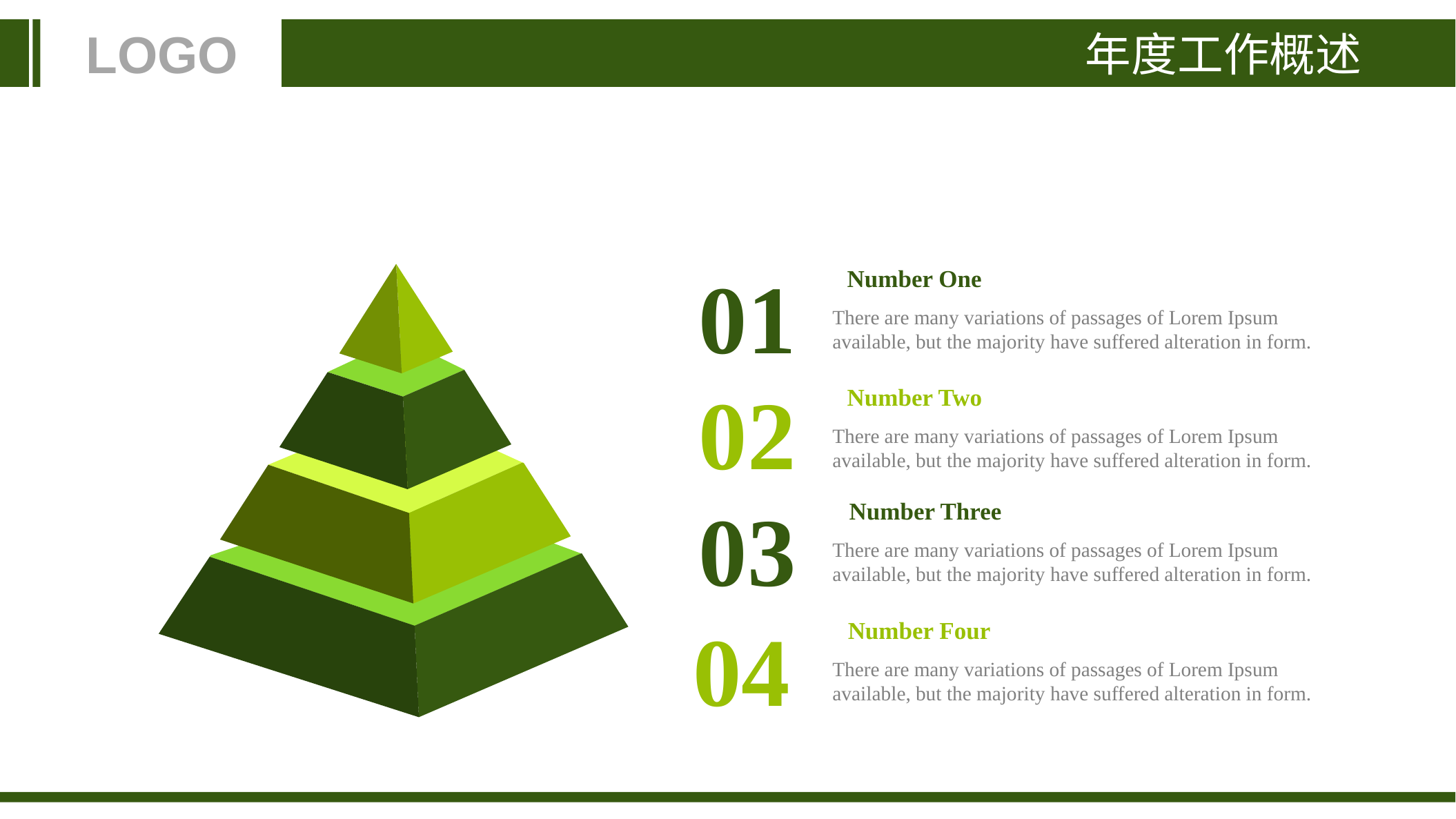

年度工作概述
LOGO
01
Number One
There are many variations of passages of Lorem Ipsum available, but the majority have suffered alteration in form.

02
Number Two
There are many variations of passages of Lorem Ipsum available, but the majority have suffered alteration in form.

03

Number Three
There are many variations of passages of Lorem Ipsum available, but the majority have suffered alteration in form.
04
Number Four
There are many variations of passages of Lorem Ipsum available, but the majority have suffered alteration in form.